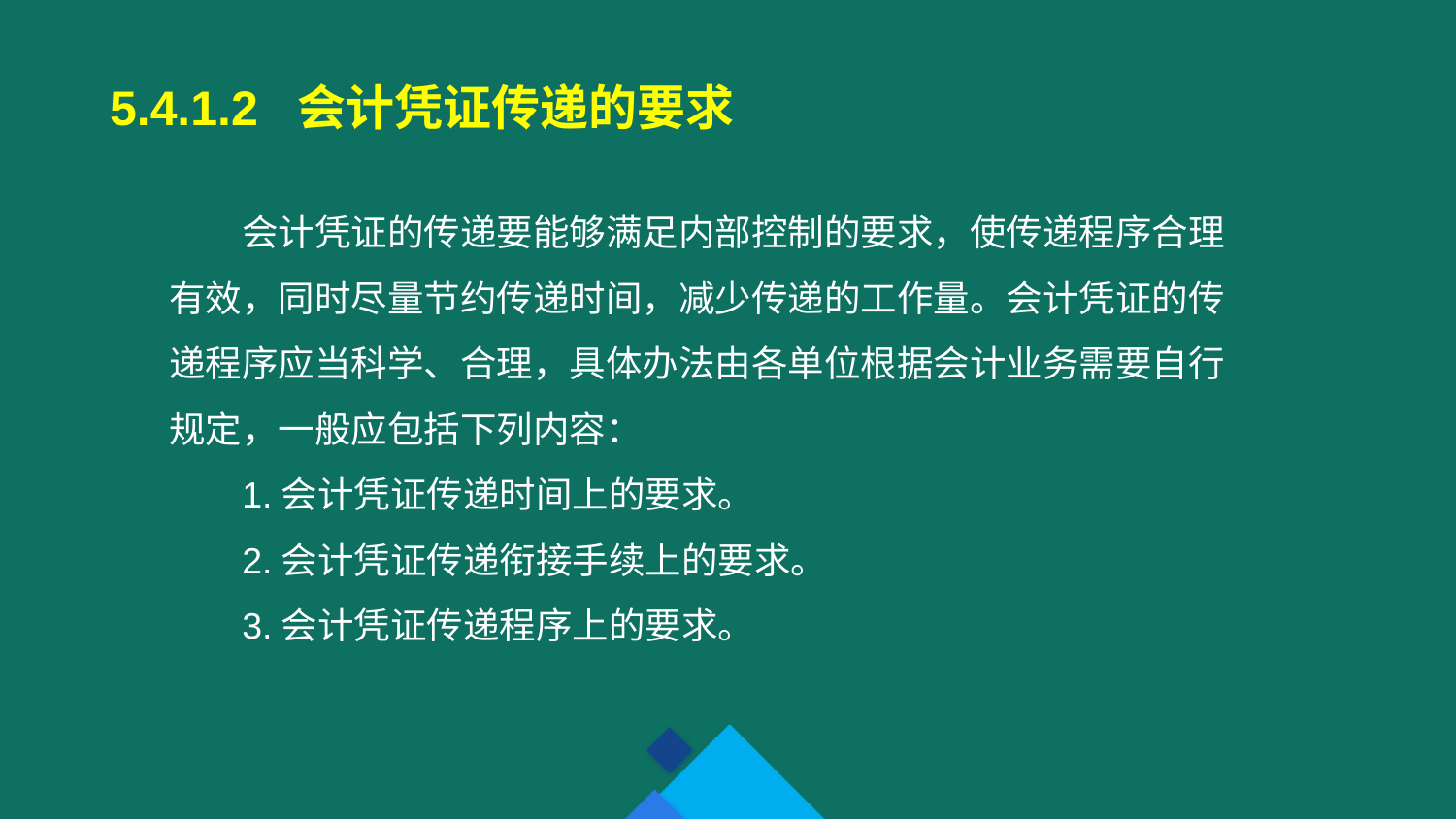

5.4.1.2  会计凭证传递的要求
会计凭证的传递要能够满足内部控制的要求，使传递程序合理有效，同时尽量节约传递时间，减少传递的工作量。会计凭证的传递程序应当科学、合理，具体办法由各单位根据会计业务需要自行规定，一般应包括下列内容：
1.会计凭证传递时间上的要求。
2.会计凭证传递衔接手续上的要求。
3.会计凭证传递程序上的要求。